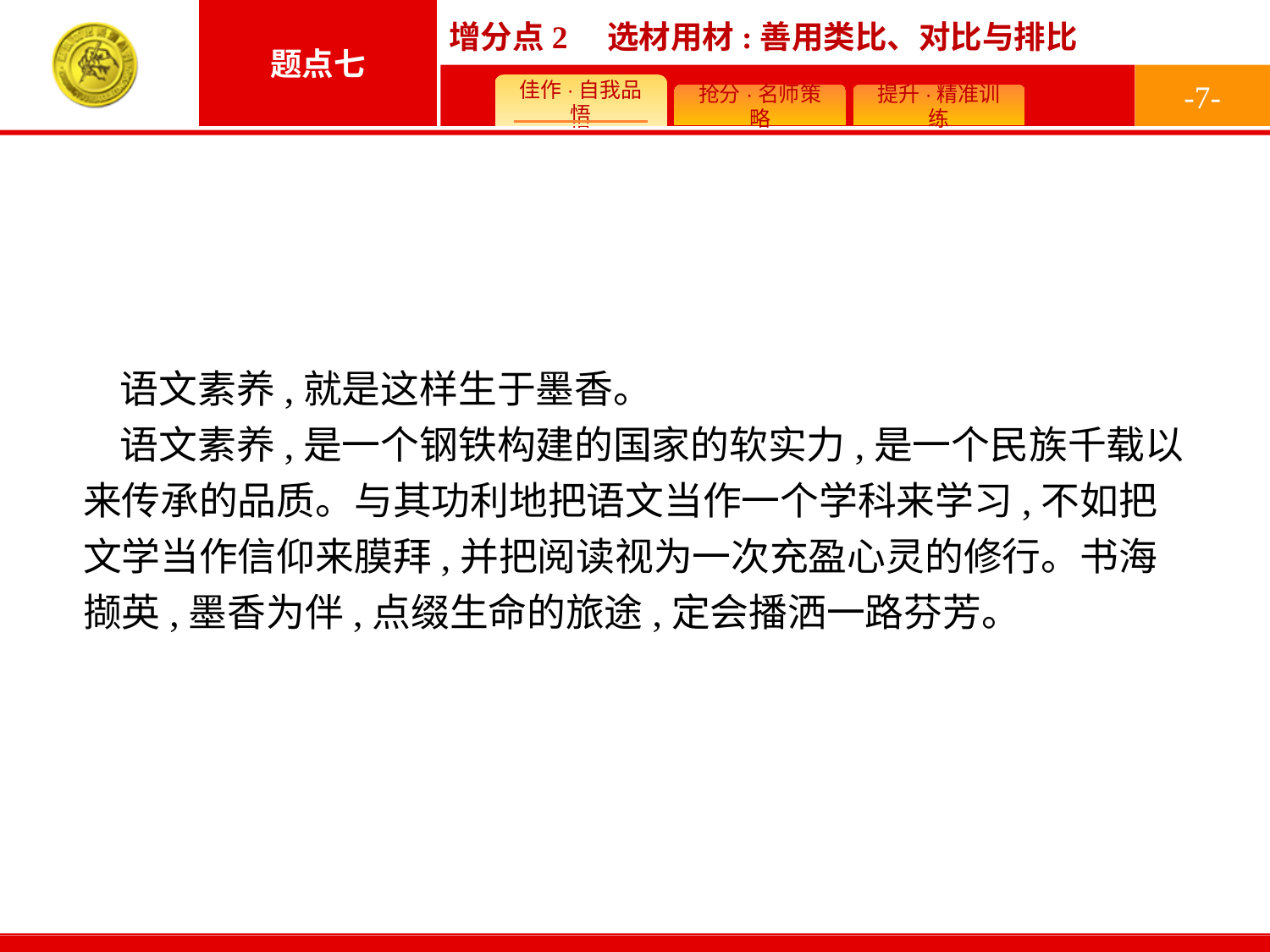

-7-
语文素养,就是这样生于墨香。
语文素养,是一个钢铁构建的国家的软实力,是一个民族千载以来传承的品质。与其功利地把语文当作一个学科来学习,不如把文学当作信仰来膜拜,并把阅读视为一次充盈心灵的修行。书海撷英,墨香为伴,点缀生命的旅途,定会播洒一路芬芳。